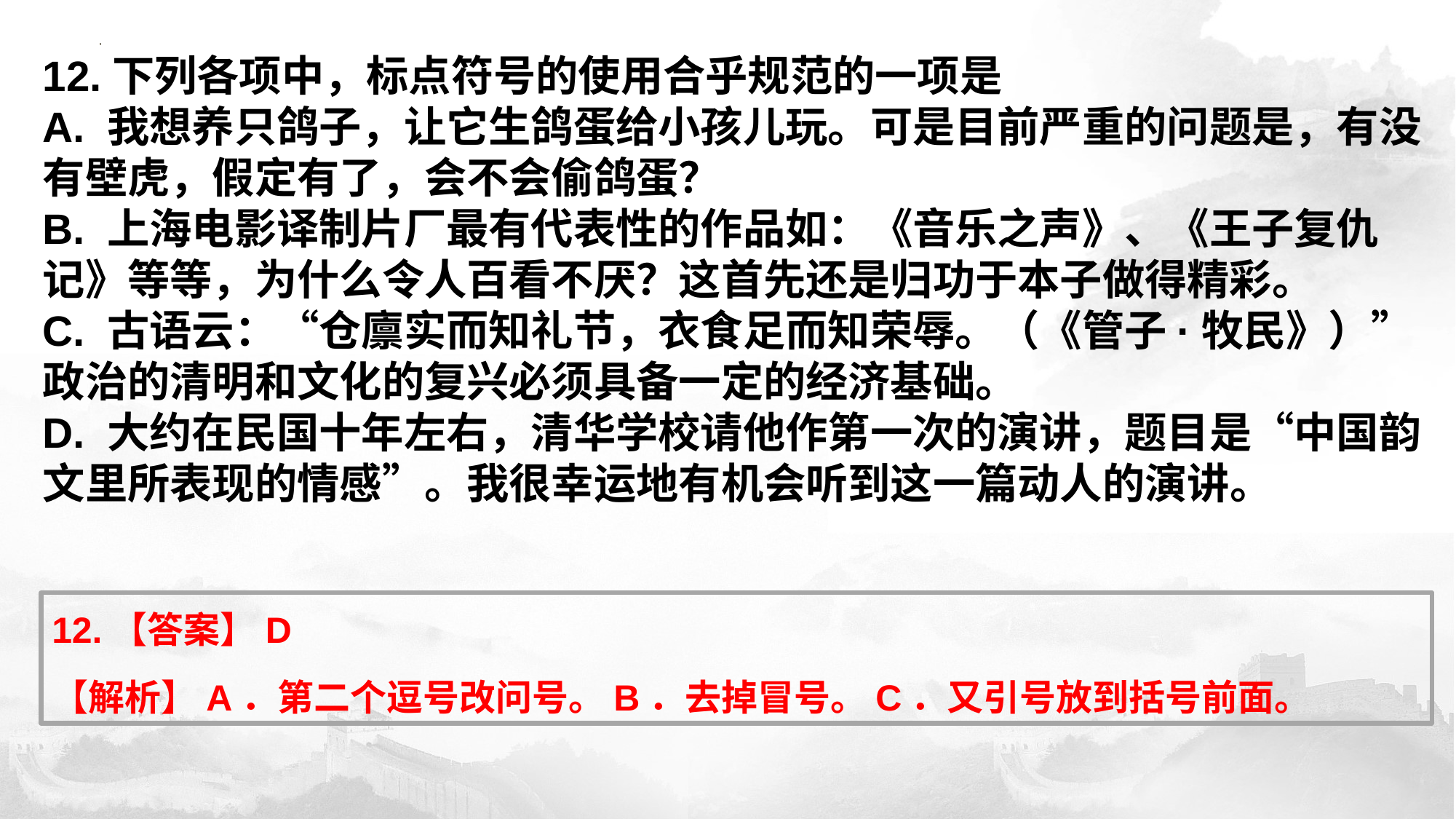

​12.下列各项中，标点符号的使用合乎规范的一项是
A. 我想养只鸽子，让它生鸽蛋给小孩儿玩。可是目前严重的问题是，有没有壁虎，假定有了，会不会偷鸽蛋？
B. 上海电影译制片厂最有代表性的作品如：《音乐之声》、《王子复仇记》等等，为什么令人百看不厌？这首先还是归功于本子做得精彩。
C. 古语云：“仓廪实而知礼节，衣食足而知荣辱。（《管子·牧民》）”政治的清明和文化的复兴必须具备一定的经济基础。
D. 大约在民国十年左右，清华学校请他作第一次的演讲，题目是“中国韵文里所表现的情感”。我很幸运地有机会听到这一篇动人的演讲。
12.【答案】D
【解析】A．第二个逗号改问号。B．去掉冒号。C．又引号放到括号前面。